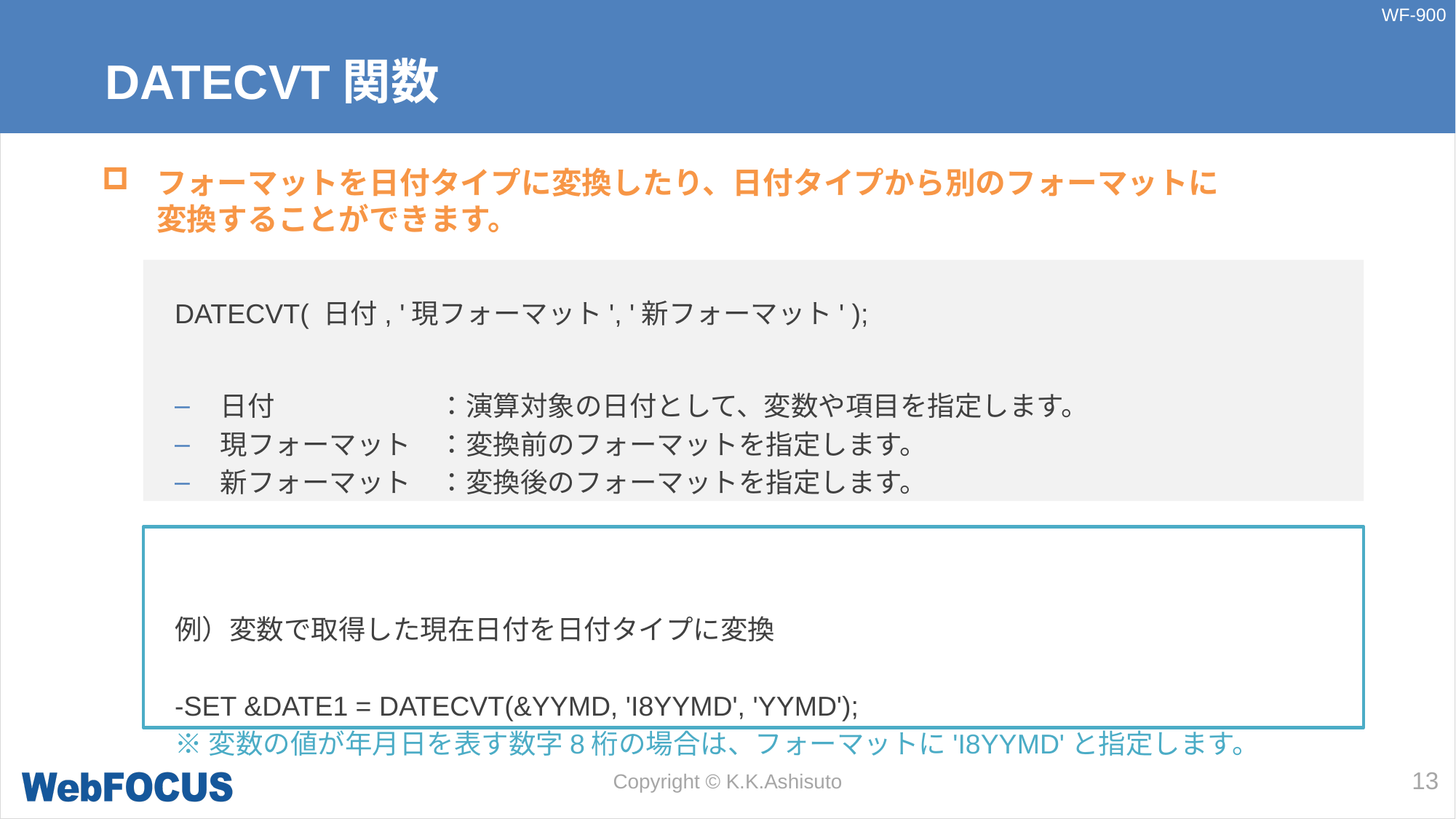

# DATECVT関数
フォーマットを日付タイプに変換したり、日付タイプから別のフォーマットに
変換することができます。

DATECVT( 日付, '現フォーマット', '新フォーマット' );

日付		：演算対象の日付として、変数や項目を指定します。
現フォーマット	：変換前のフォーマットを指定します。
新フォーマット	：変換後のフォーマットを指定します。

例）変数で取得した現在日付を日付タイプに変換

-SET &DATE1 = DATECVT(&YYMD, 'I8YYMD', 'YYMD');
※変数の値が年月日を表す数字8桁の場合は、フォーマットに'I8YYMD'と指定します。